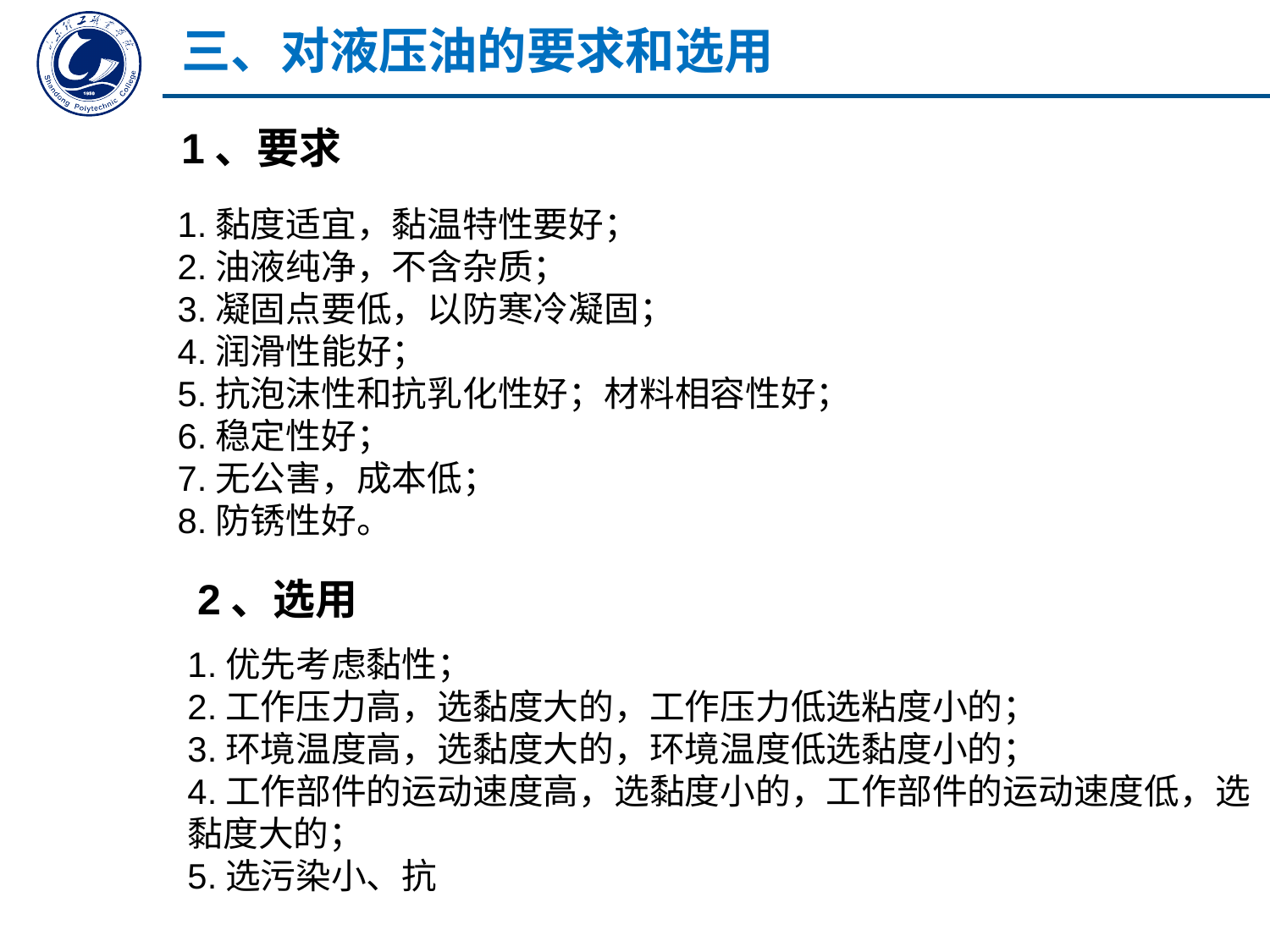

三、对液压油的要求和选用
1、要求
1.黏度适宜，黏温特性要好；
2.油液纯净，不含杂质；
3.凝固点要低，以防寒冷凝固；
4.润滑性能好；
5.抗泡沫性和抗乳化性好；材料相容性好；
6.稳定性好；
7.无公害，成本低；
8.防锈性好。
2、选用
1.优先考虑黏性；
2.工作压力高，选黏度大的，工作压力低选粘度小的；
3.环境温度高，选黏度大的，环境温度低选黏度小的；
4.工作部件的运动速度高，选黏度小的，工作部件的运动速度低，选黏度大的；
5.选污染小、抗